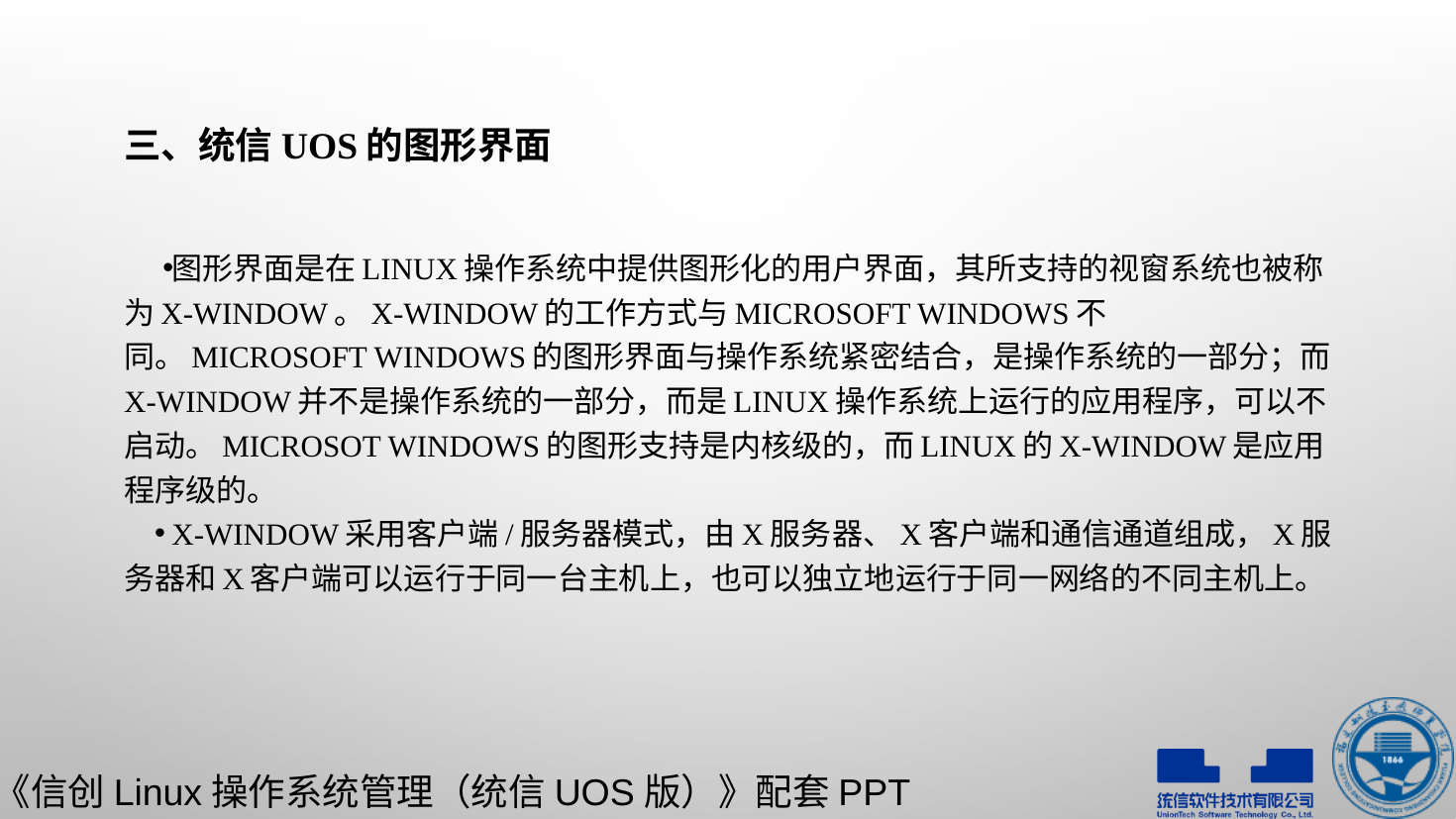

# 三、统信UOS的图形界面
图形界面是在Linux操作系统中提供图形化的用户界面，其所支持的视窗系统也被称为X-Window。X-Window的工作方式与Microsoft Windows不同。Microsoft Windows的图形界面与操作系统紧密结合，是操作系统的一部分；而X-Window并不是操作系统的一部分，而是Linux操作系统上运行的应用程序，可以不启动。Microsot Windows的图形支持是内核级的，而Linux的X-Window是应用程序级的。
X-Window采用客户端/服务器模式，由X服务器、X客户端和通信通道组成，X服务器和X客户端可以运行于同一台主机上，也可以独立地运行于同一网络的不同主机上。